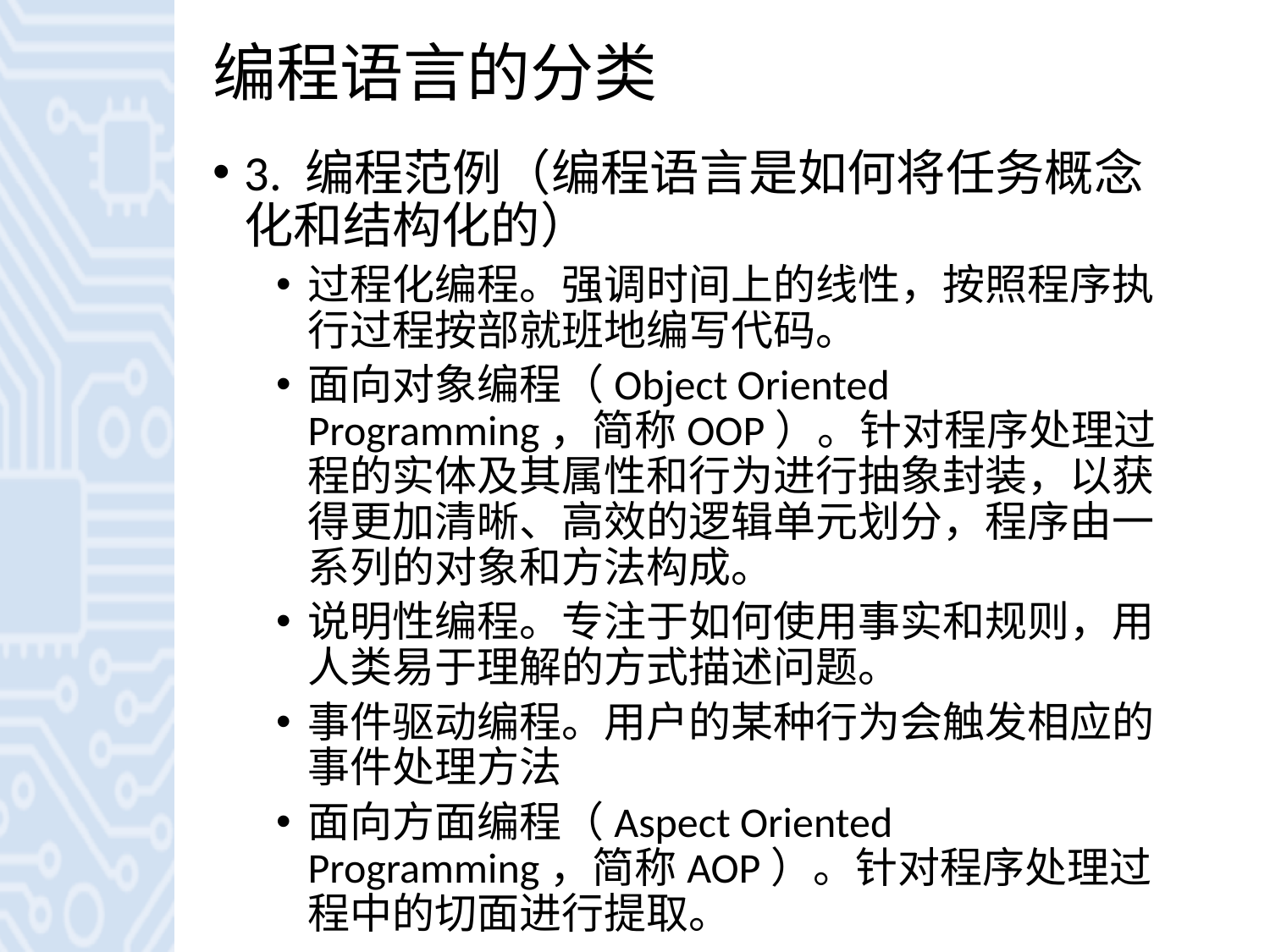

# 编程语言的分类
3. 编程范例（编程语言是如何将任务概念化和结构化的）
过程化编程。强调时间上的线性，按照程序执行过程按部就班地编写代码。
面向对象编程（Object Oriented Programming，简称OOP）。针对程序处理过程的实体及其属性和行为进行抽象封装，以获得更加清晰、高效的逻辑单元划分，程序由一系列的对象和方法构成。
说明性编程。专注于如何使用事实和规则，用人类易于理解的方式描述问题。
事件驱动编程。用户的某种行为会触发相应的事件处理方法
面向方面编程（Aspect Oriented Programming，简称AOP）。针对程序处理过程中的切面进行提取。